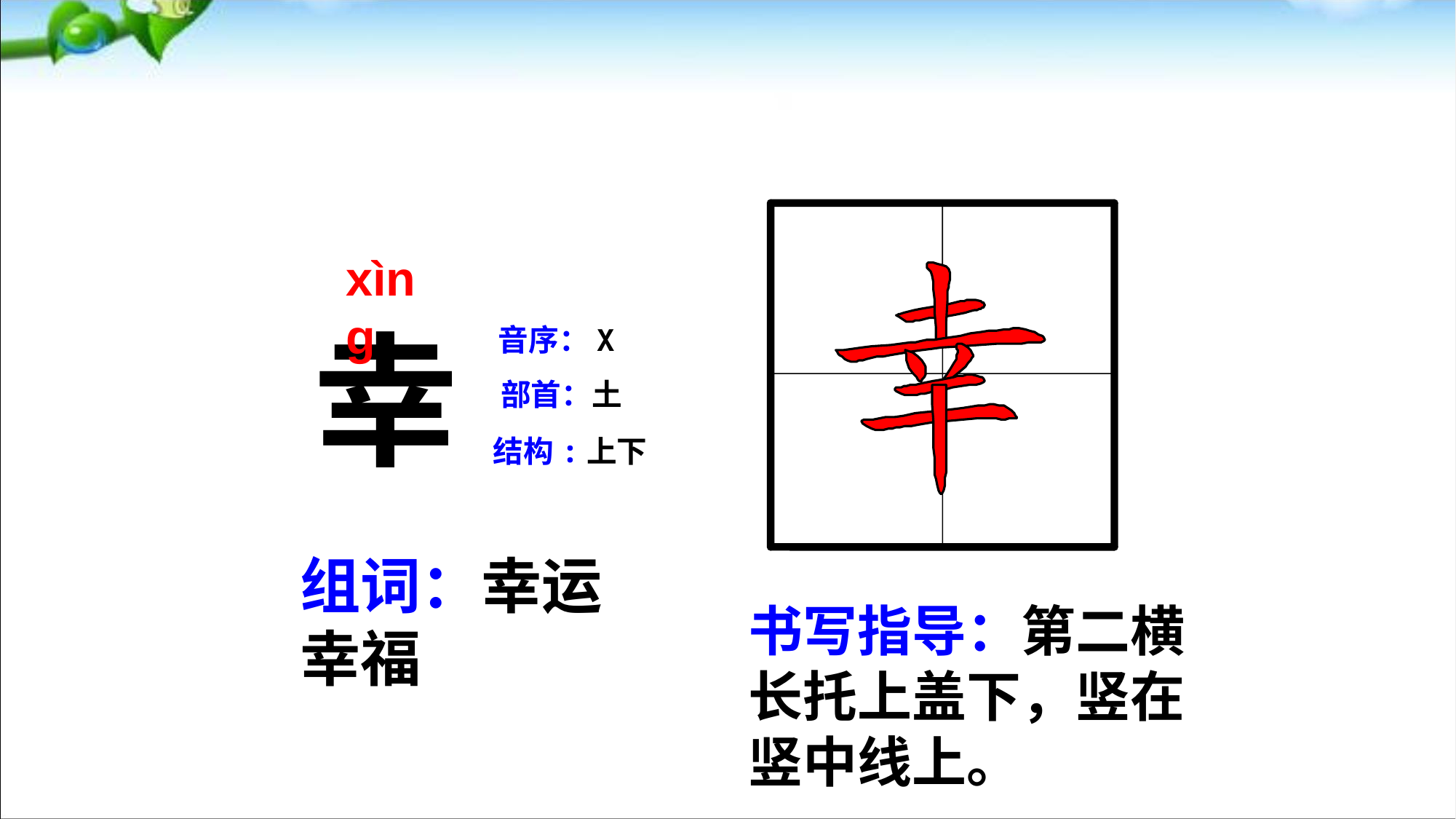

xìng

幸
音序：X

部首：土

结构:上下
组词：幸运  幸福

书写指导：第二横长托上盖下，竖在竖中线上。